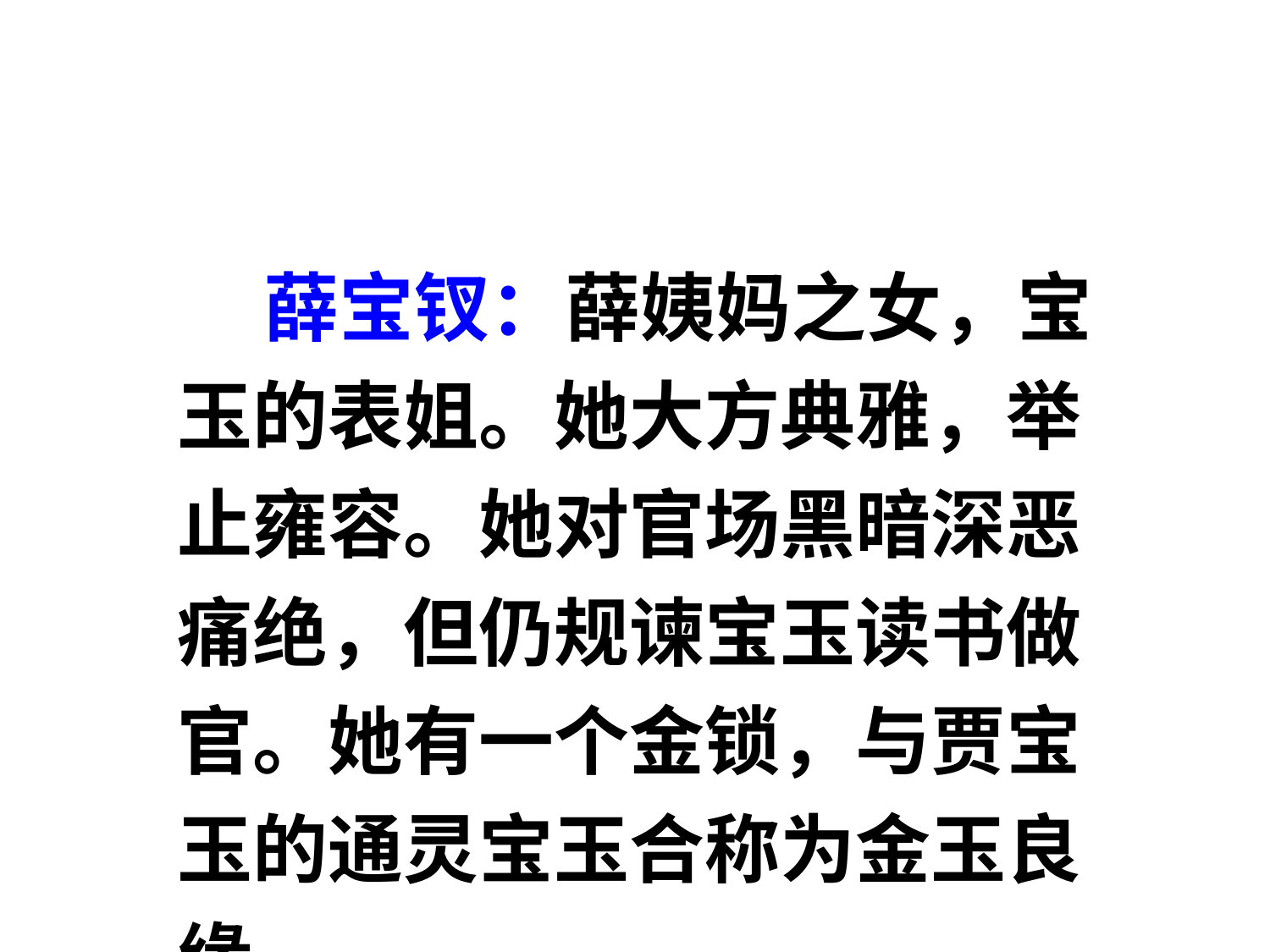

薛宝钗：薛姨妈之女，宝玉的表姐。她大方典雅，举止雍容。她对官场黑暗深恶痛绝，但仍规谏宝玉读书做官。她有一个金锁，与贾宝玉的通灵宝玉合称为金玉良缘。